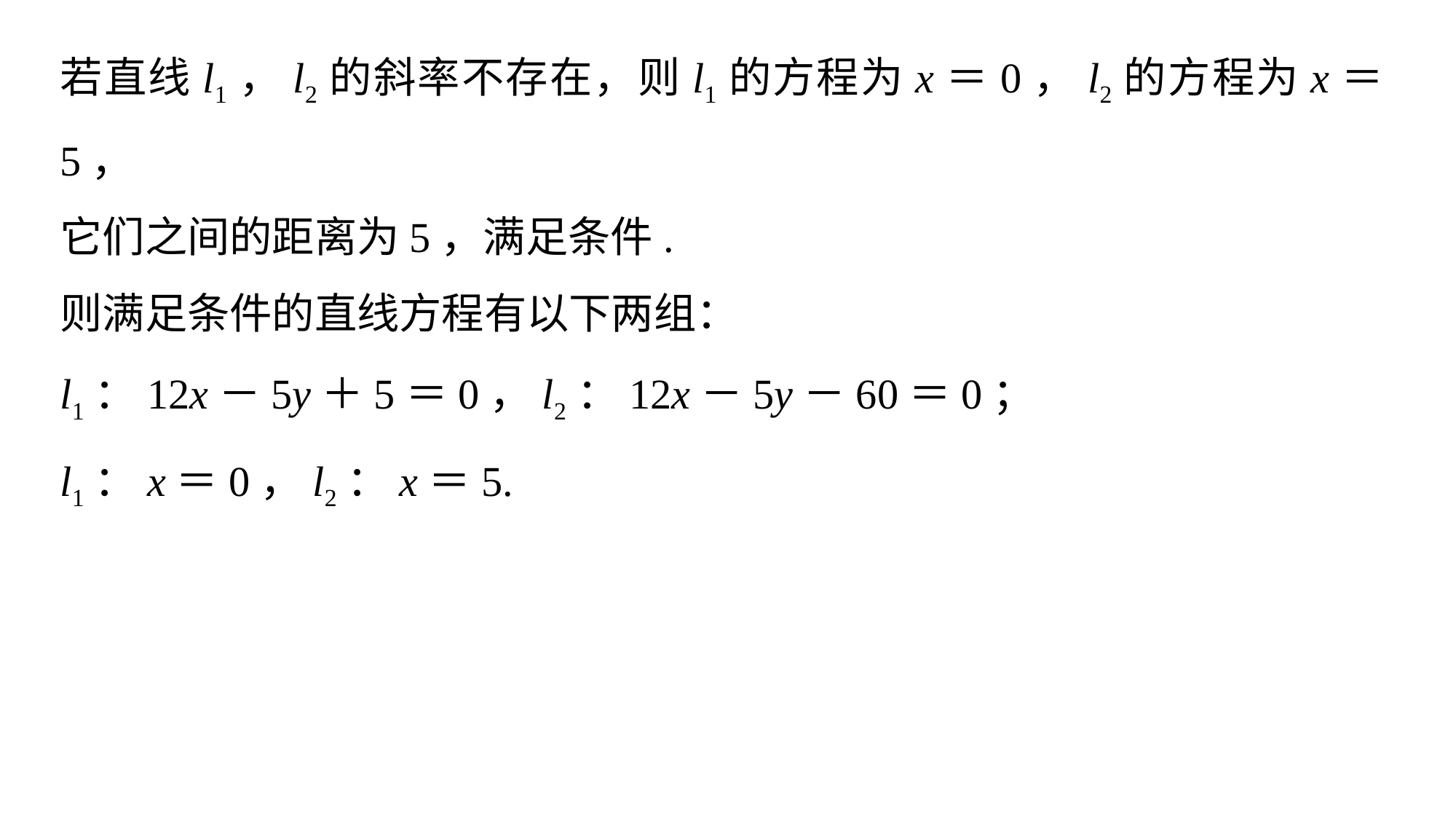

若直线l1，l2的斜率不存在，则l1的方程为x＝0，l2的方程为x＝5，
它们之间的距离为5，满足条件.
则满足条件的直线方程有以下两组：
l1：12x－5y＋5＝0，l2：12x－5y－60＝0；
l1：x＝0，l2：x＝5.